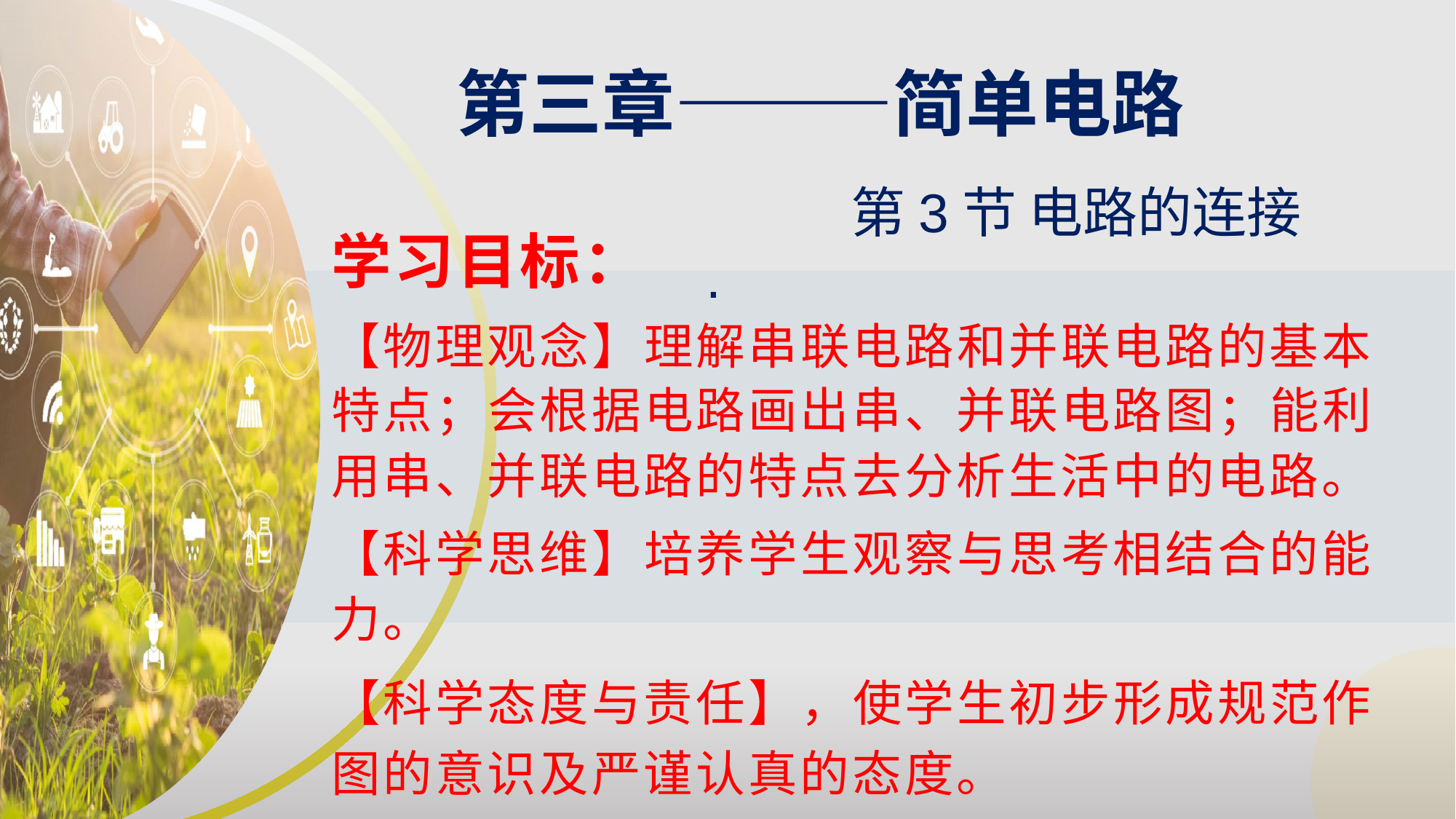

第三章———简单电路
第3节 电路的连接
.

学习目标：
【物理观念】理解串联电路和并联电路的基本特点；会根据电路画出串、并联电路图；能利用串、并联电路的特点去分析生活中的电路。
【科学思维】培养学生观察与思考相结合的能力。
【科学态度与责任】，使学生初步形成规范作图的意识及严谨认真的态度。